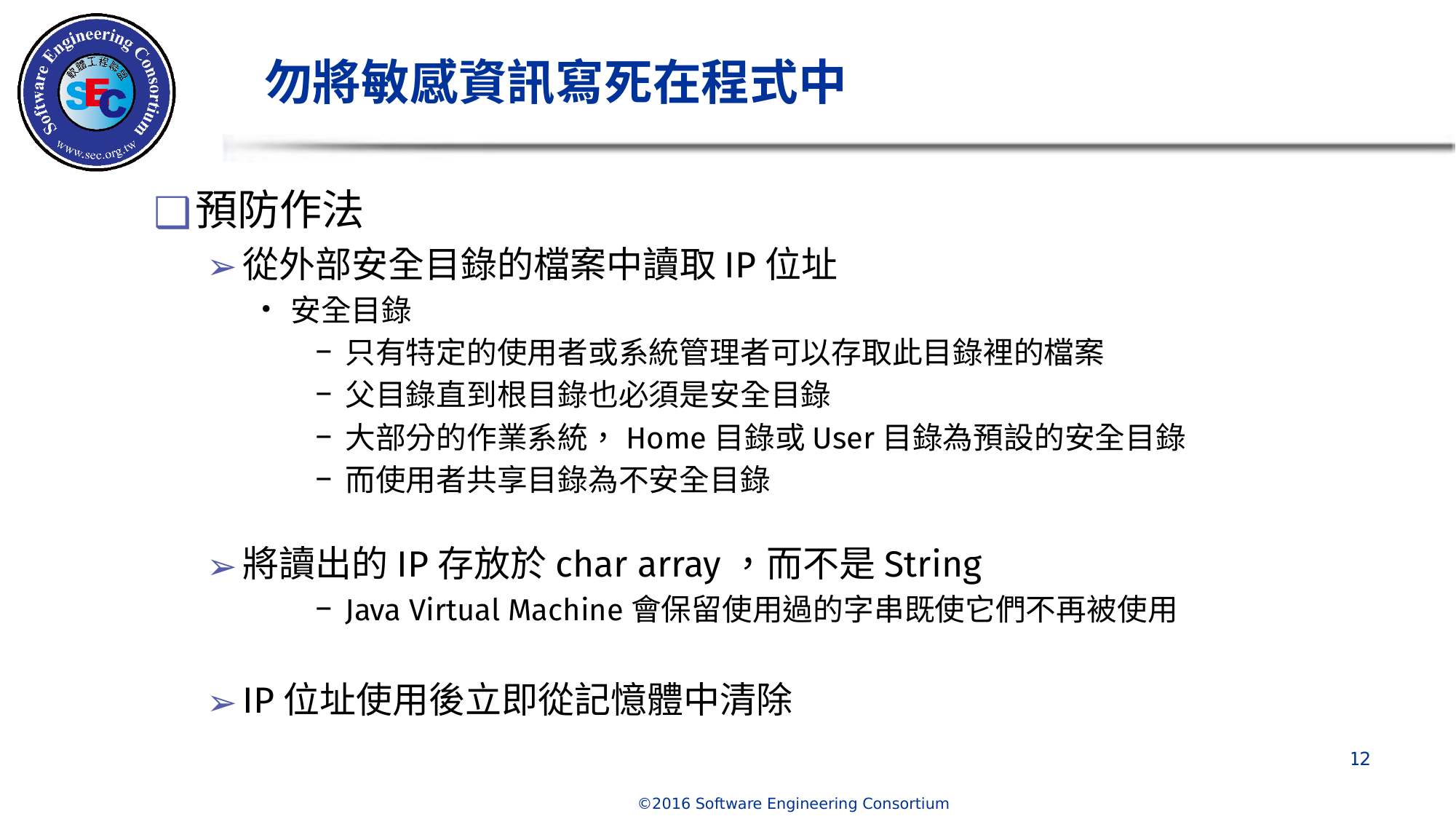

# 勿將敏感資訊寫死在程式中
預防作法
從外部安全目錄的檔案中讀取IP位址
安全目錄
只有特定的使用者或系統管理者可以存取此目錄裡的檔案
父目錄直到根目錄也必須是安全目錄
大部分的作業系統，Home目錄或User目錄為預設的安全目錄
而使用者共享目錄為不安全目錄
將讀出的IP存放於char array，而不是String
Java Virtual Machine會保留使用過的字串既使它們不再被使用

IP位址使用後立即從記憶體中清除
12